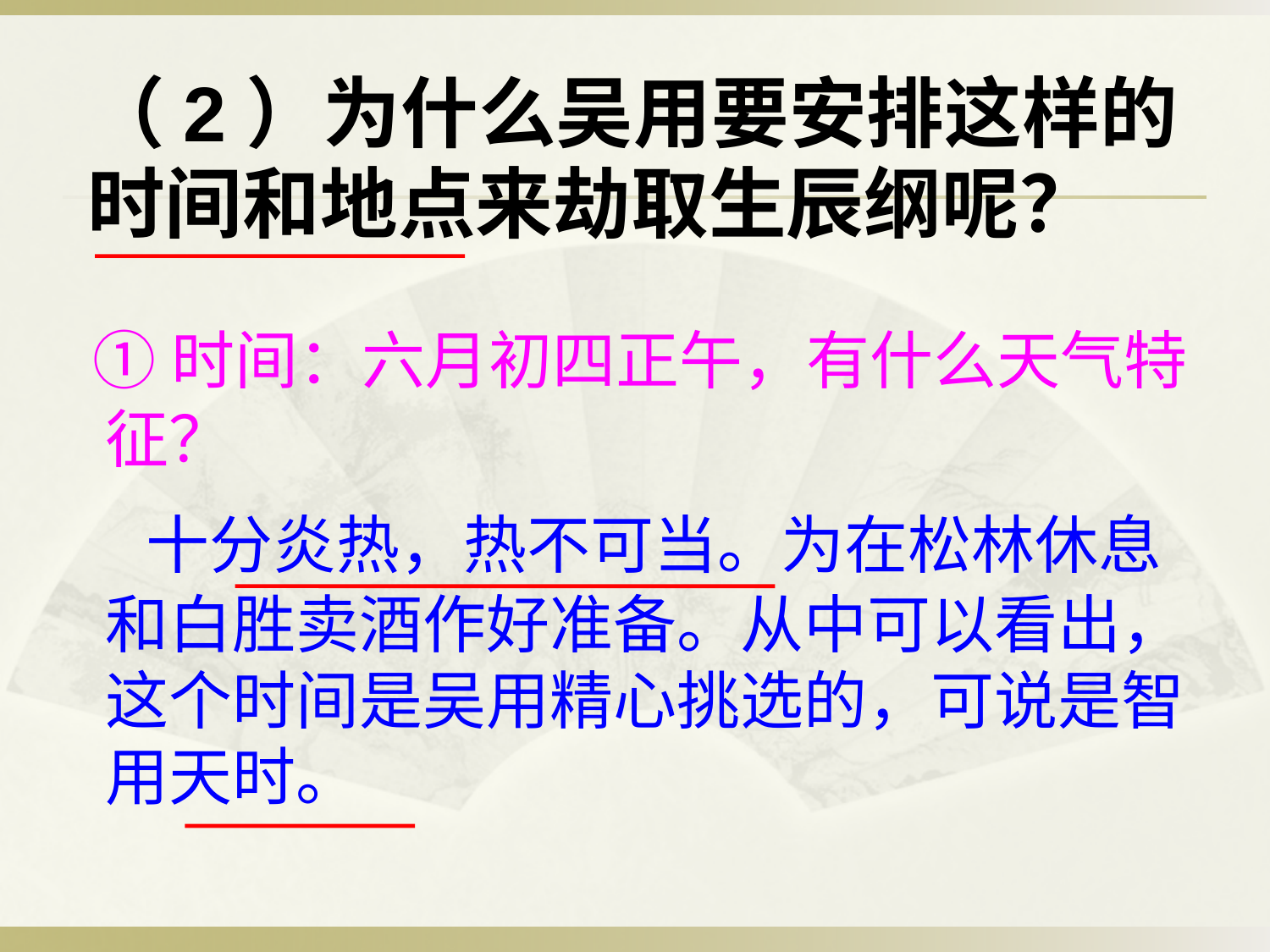

（2）为什么吴用要安排这样的
时间和地点来劫取生辰纲呢？

  ①时间：六月初四正午，有什么天气特征？
    十分炎热，热不可当。为在松林休息和白胜卖酒作好准备。从中可以看出，这个时间是吴用精心挑选的，可说是智用天时。